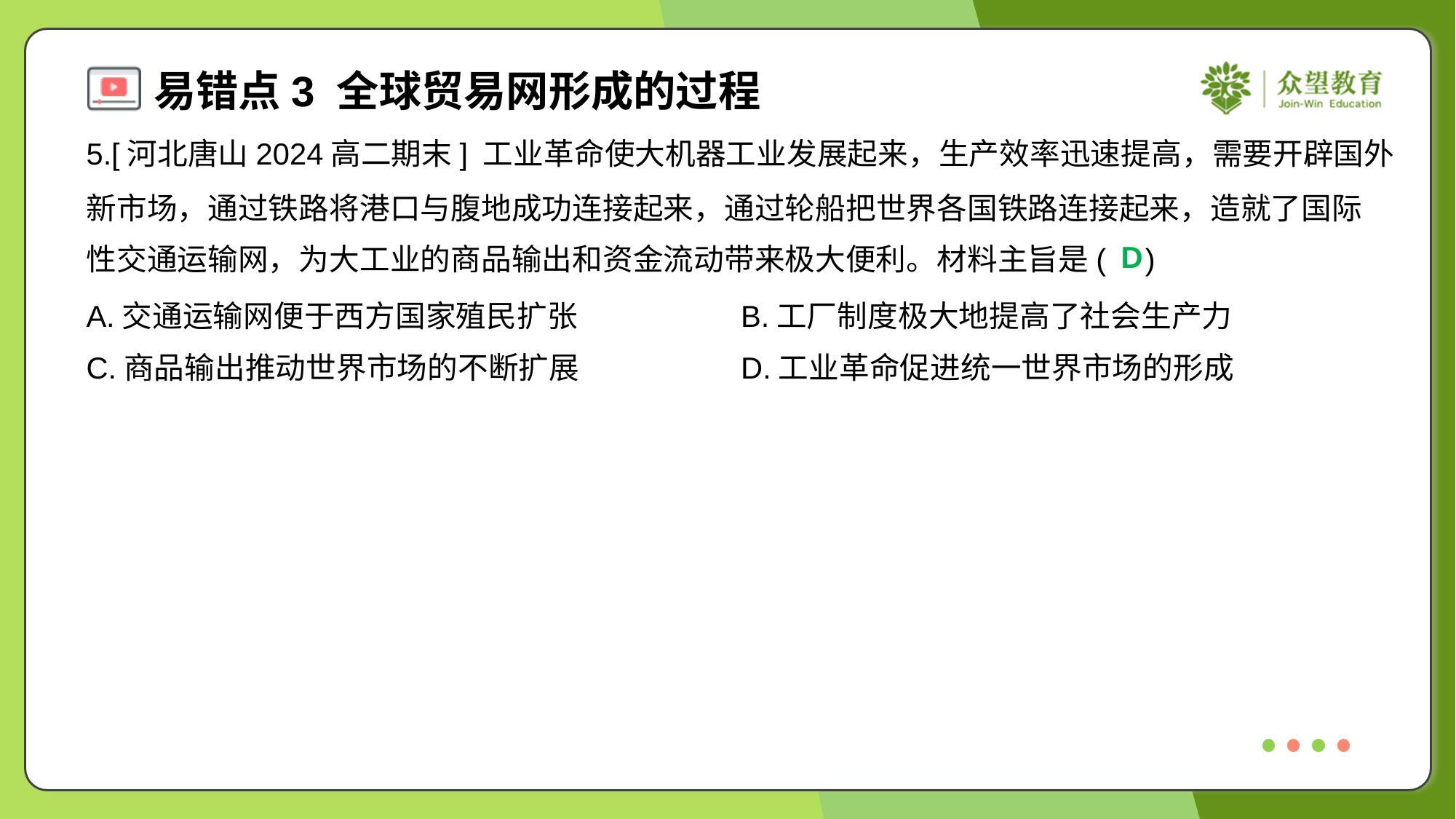

5.[河北唐山2024高二期末] 工业革命使大机器工业发展起来，生产效率迅速提高，需要开辟国外
新市场，通过铁路将港口与腹地成功连接起来，通过轮船把世界各国铁路连接起来，造就了国际
性交通运输网，为大工业的商品输出和资金流动带来极大便利。材料主旨是(     )
D
A.交通运输网便于西方国家殖民扩张	B.工厂制度极大地提高了社会生产力
C.商品输出推动世界市场的不断扩展	D.工业革命促进统一世界市场的形成